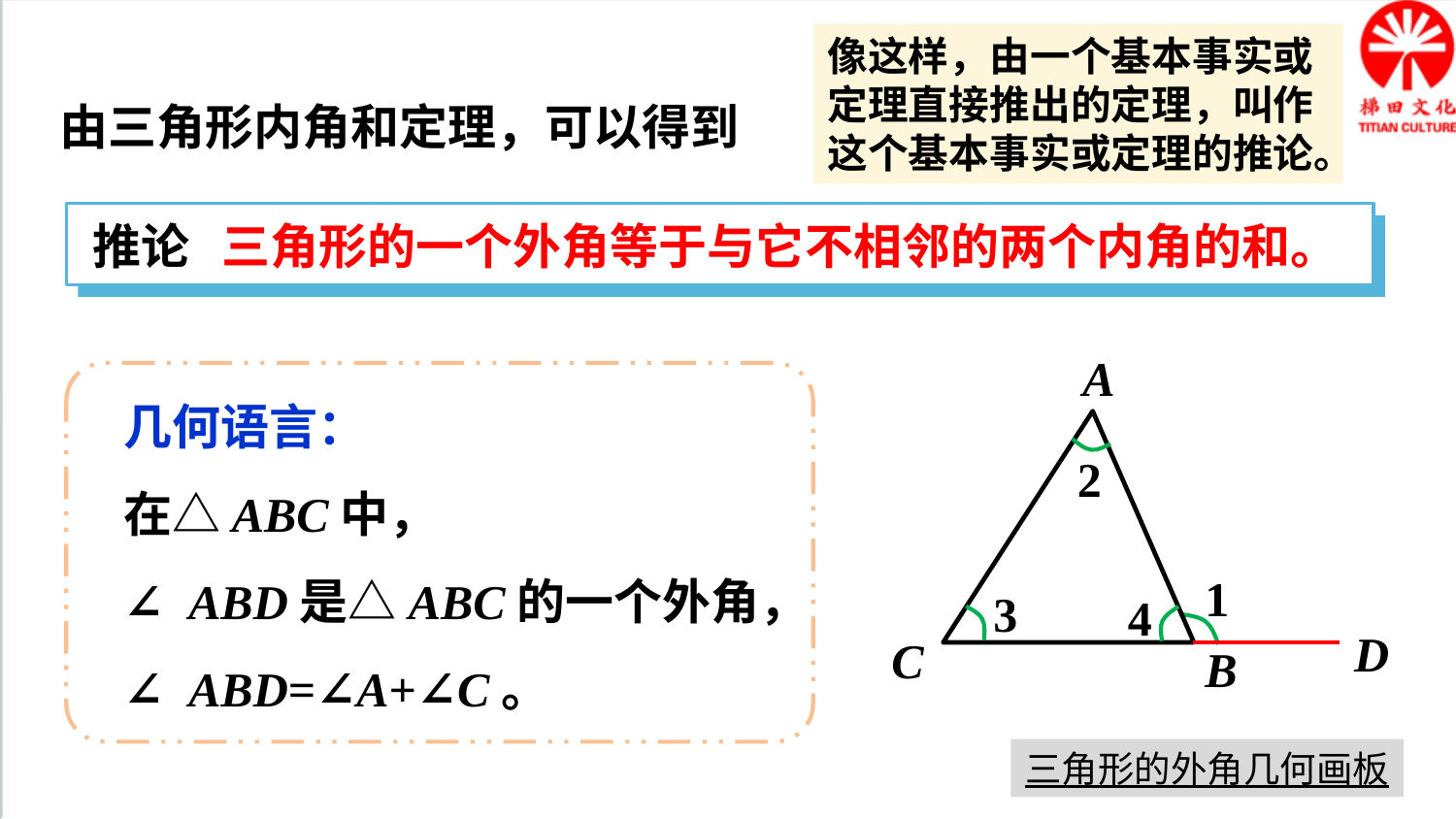

像这样，由一个基本事实或定理直接推出的定理，叫作这个基本事实或定理的推论。
由三角形内角和定理，可以得到

推论   三角形的一个外角等于与它不相邻的两个内角的和。
A

C
B
几何语言：
在△ABC中，
∵∠ABD是△ABC的一个外角，
∴∠ABD=∠A+∠C。

2
1
3
4

D

三角形的外角几何画板